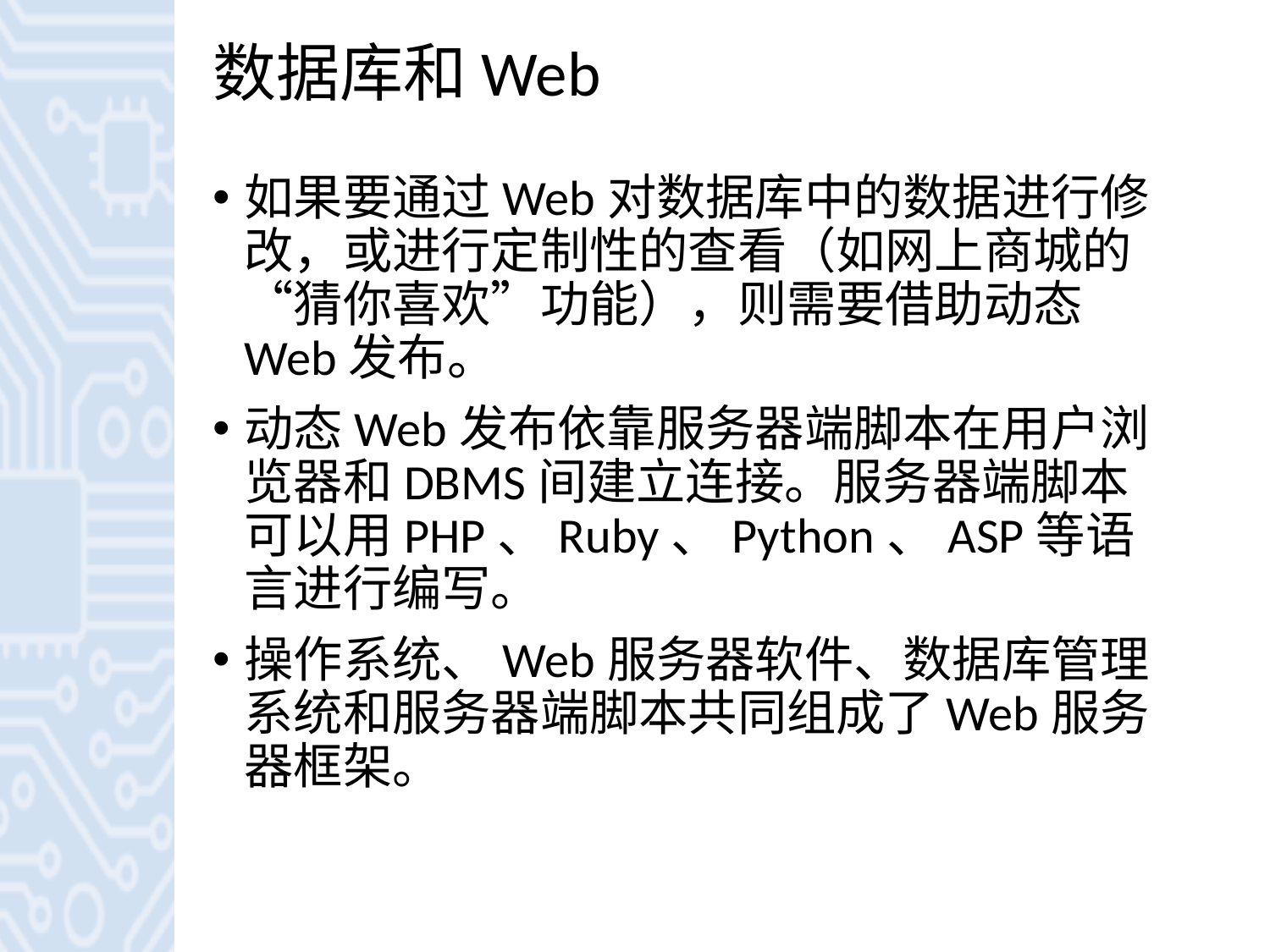

# 数据库和Web
如果要通过Web对数据库中的数据进行修改，或进行定制性的查看（如网上商城的“猜你喜欢”功能），则需要借助动态Web发布。
动态Web发布依靠服务器端脚本在用户浏览器和DBMS间建立连接。服务器端脚本可以用PHP、Ruby、Python、ASP等语言进行编写。
操作系统、Web服务器软件、数据库管理系统和服务器端脚本共同组成了Web服务器框架。